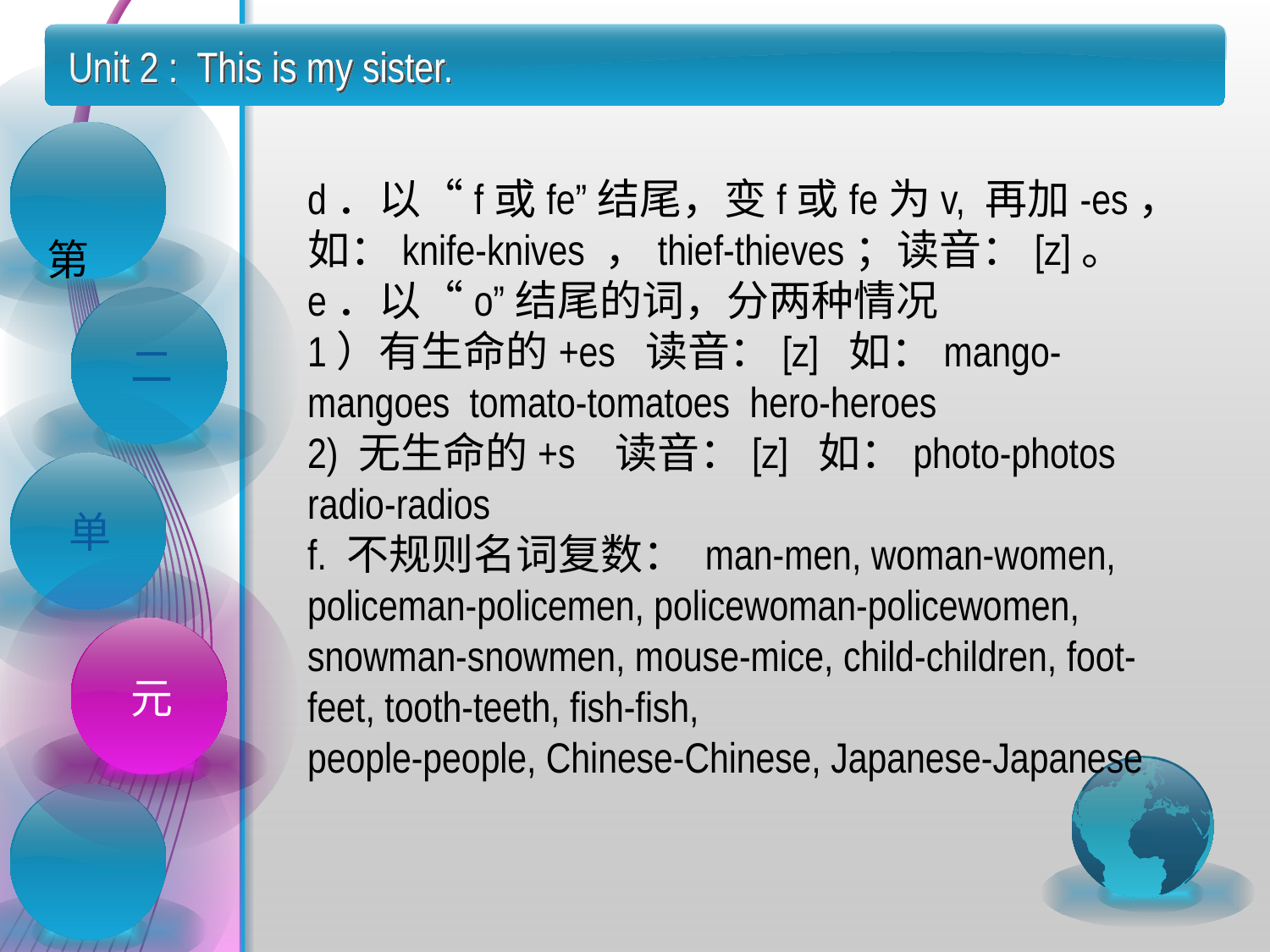

Unit 2 :  This is my sister.

d．以“f或fe”结尾，变f或fe为v, 再加-es，如：knife-knives ，thief-thieves；读音：[z]。
e．以“o”结尾的词，分两种情况
1）有生命的+es  读音：[z]  如：mango-mangoes  tomato-tomatoes  hero-heroes
2) 无生命的+s   读音：[z]  如：photo-photos     radio-radios
f. 不规则名词复数： man-men, woman-women, policeman-policemen, policewoman-policewomen, 
snowman-snowmen, mouse-mice, child-children, foot-feet, tooth-teeth, fish-fish,
people-people, Chinese-Chinese, Japanese-Japanese
   第

二

单

元